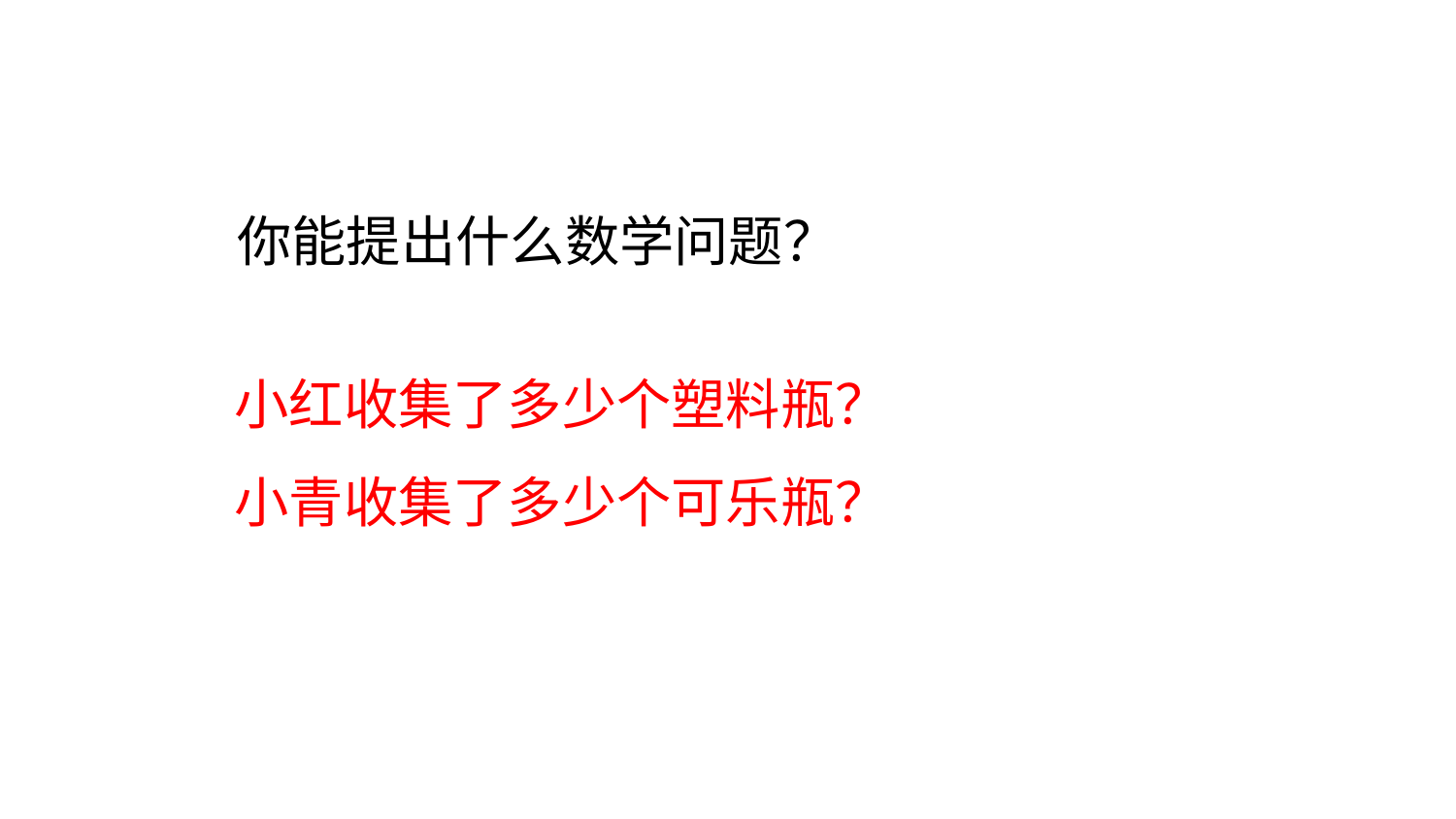

你能提出什么数学问题？
小红收集了多少个塑料瓶？
小青收集了多少个可乐瓶？